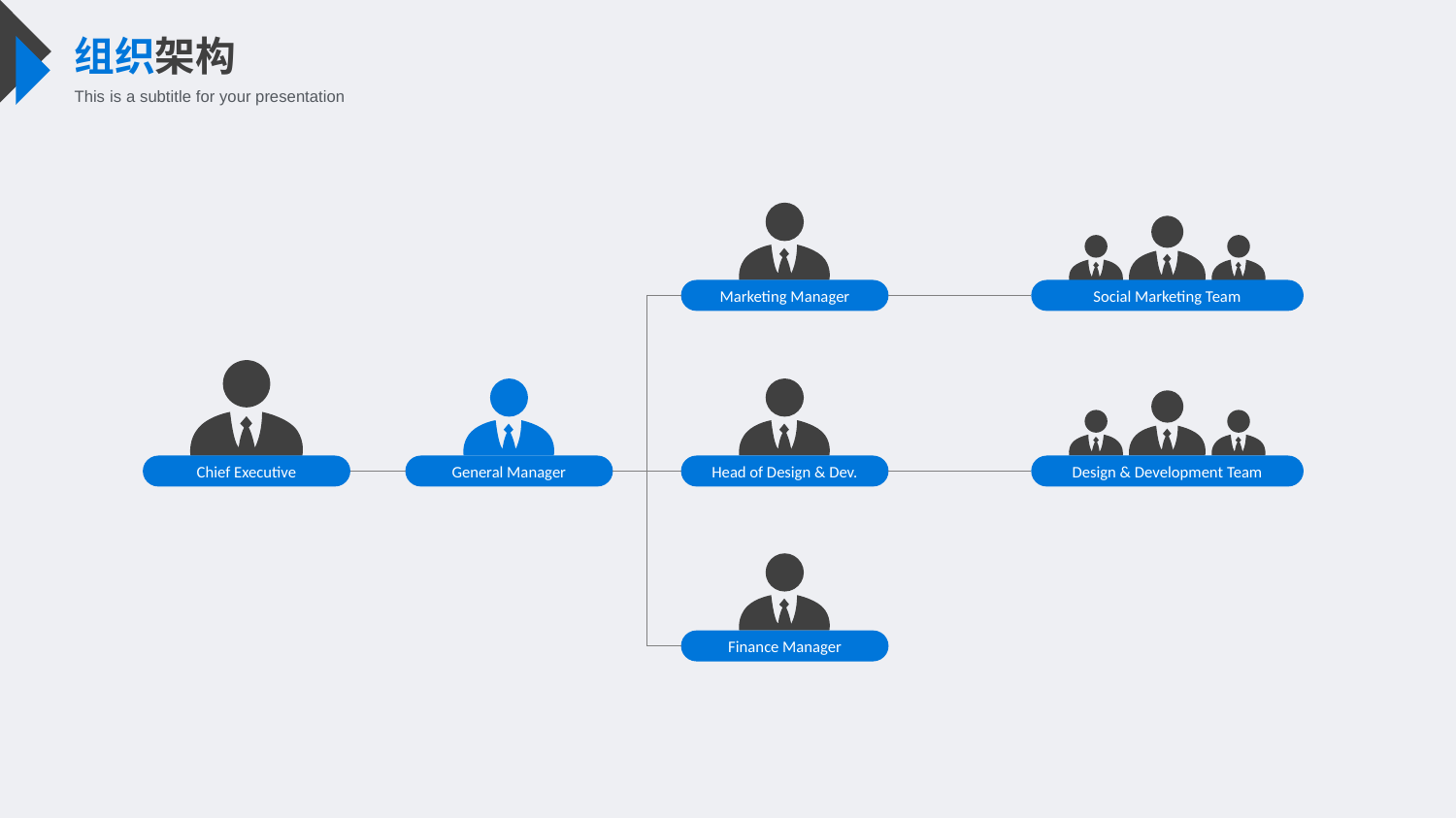

组织架构

This is a subtitle for your presentation

Marketing Manager
Social Marketing Team

Chief Executive
General Manager
Head of Design & Dev.
Design & Development Team

Finance Manager